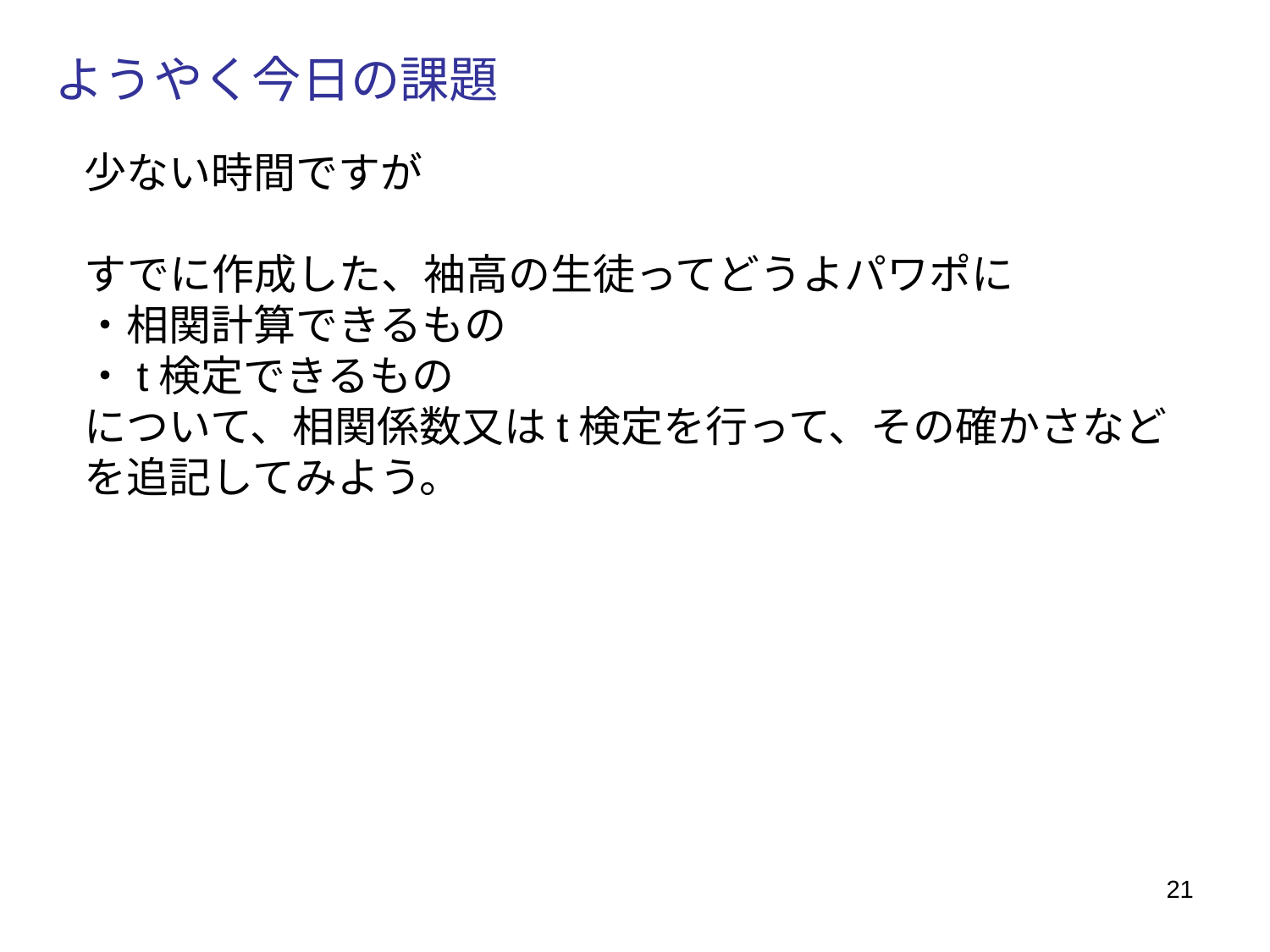

ようやく今日の課題
少ない時間ですが

すでに作成した、袖高の生徒ってどうよパワポに
・相関計算できるもの
・t検定できるもの
について、相関係数又はt検定を行って、その確かさなどを追記してみよう。

21